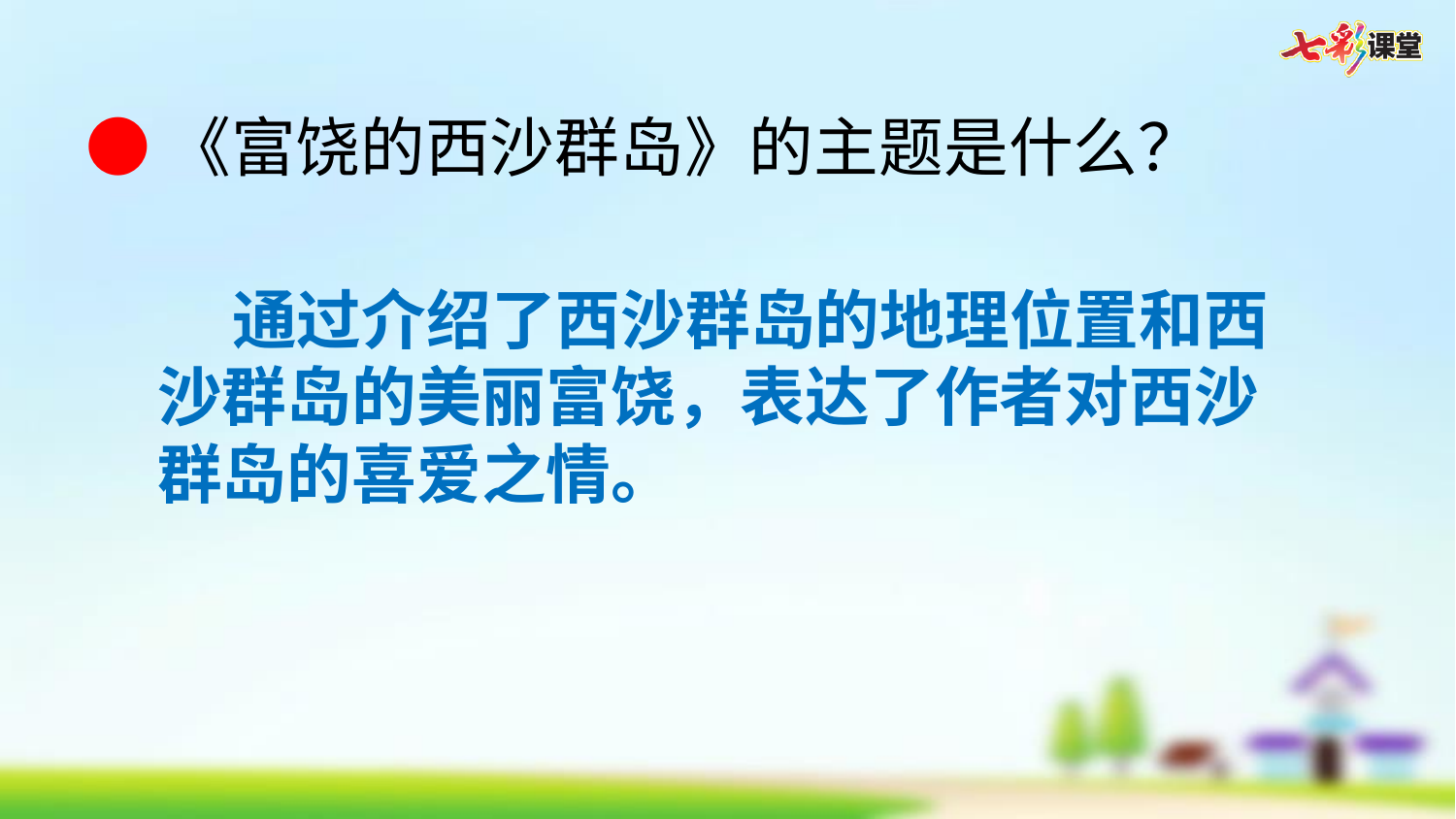

●《富饶的西沙群岛》的主题是什么？
    通过介绍了西沙群岛的地理位置和西沙群岛的美丽富饶，表达了作者对西沙群岛的喜爱之情。